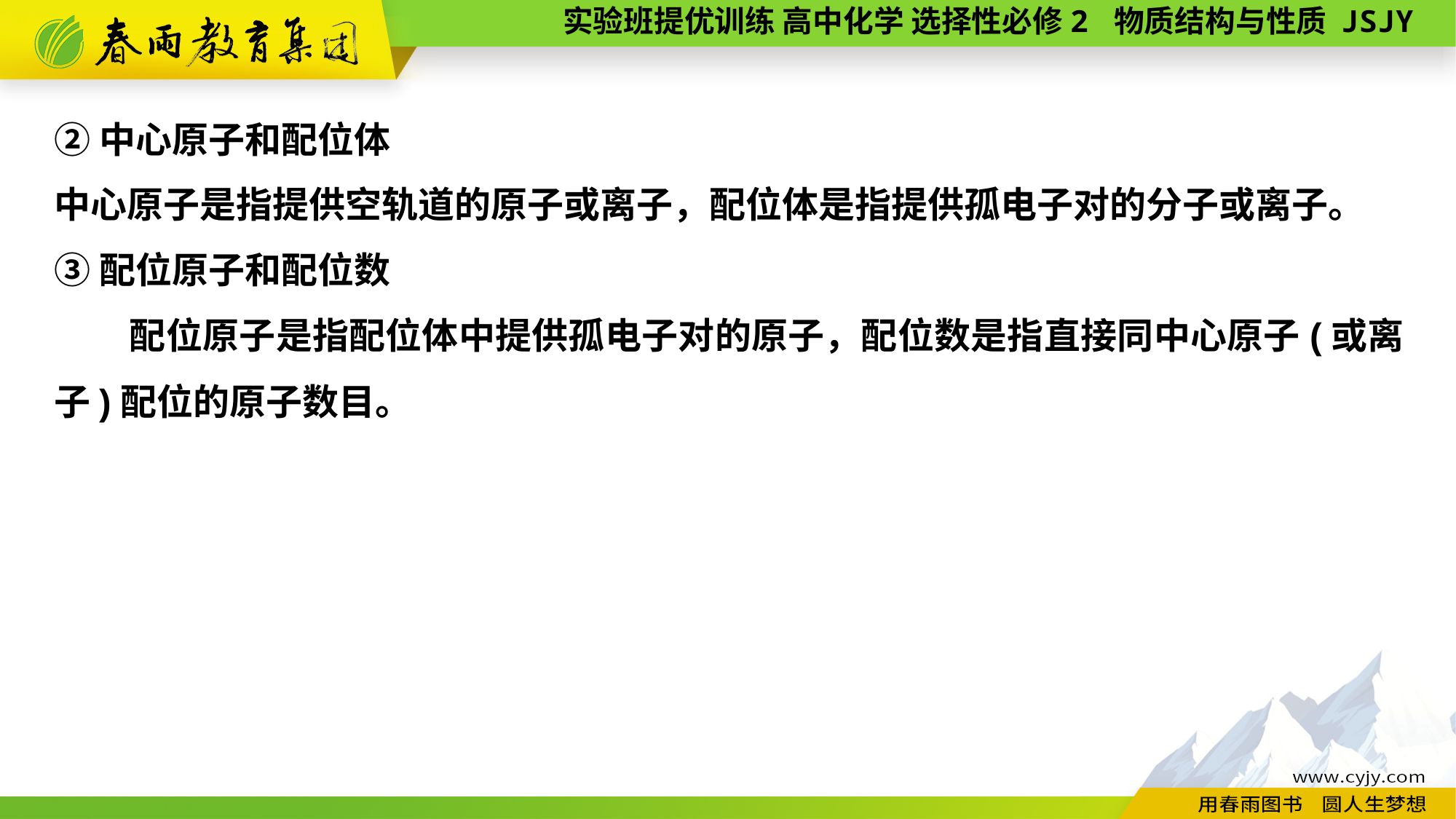

②中心原子和配位体
中心原子是指提供空轨道的原子或离子，配位体是指提供孤电子对的分子或离子。
③配位原子和配位数
配位原子是指配位体中提供孤电子对的原子，配位数是指直接同中心原子(或离子)配位的原子数目。